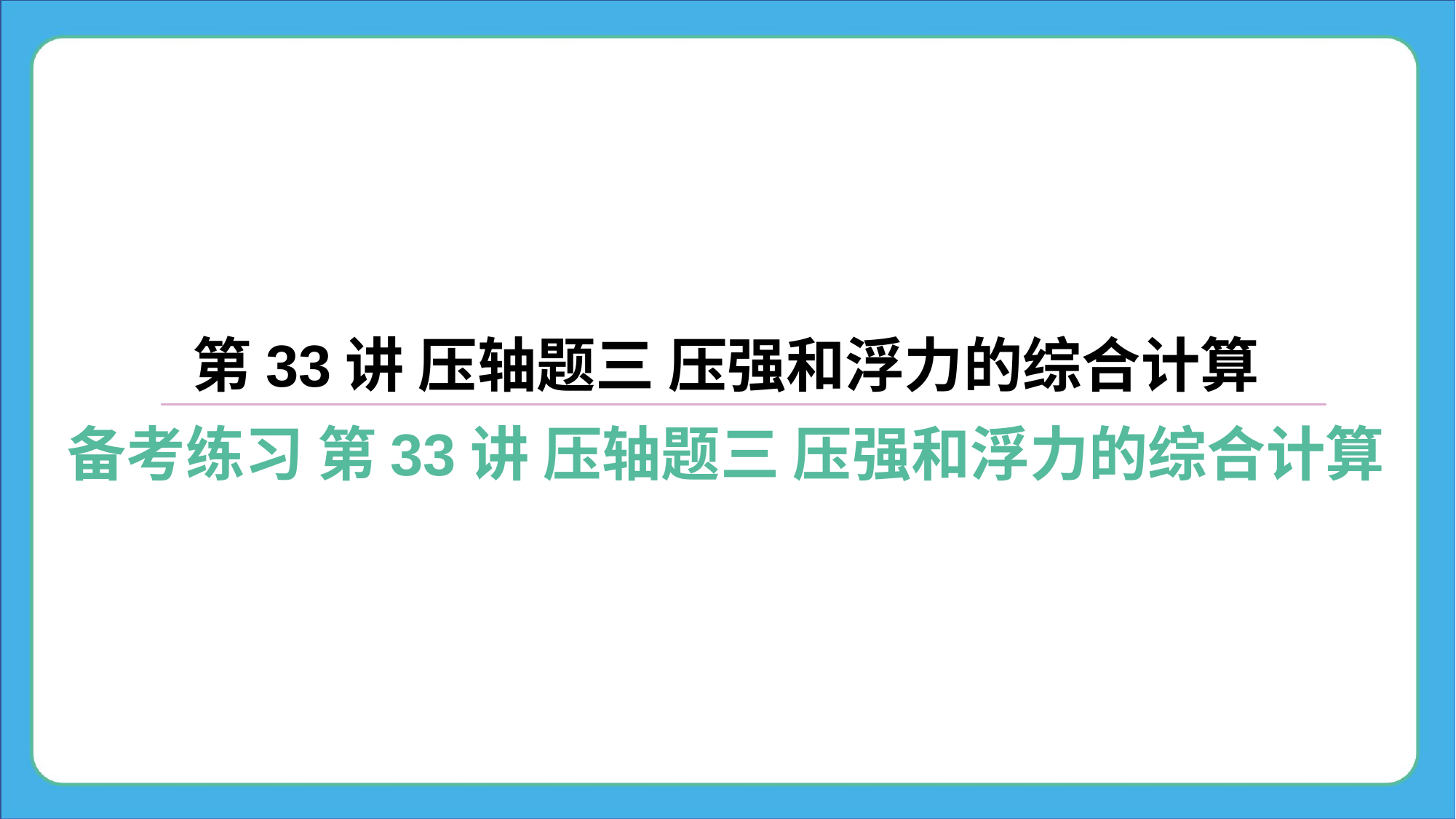

第33讲 压轴题三 压强和浮力的综合计算
备考练习 第33讲 压轴题三 压强和浮力的综合计算